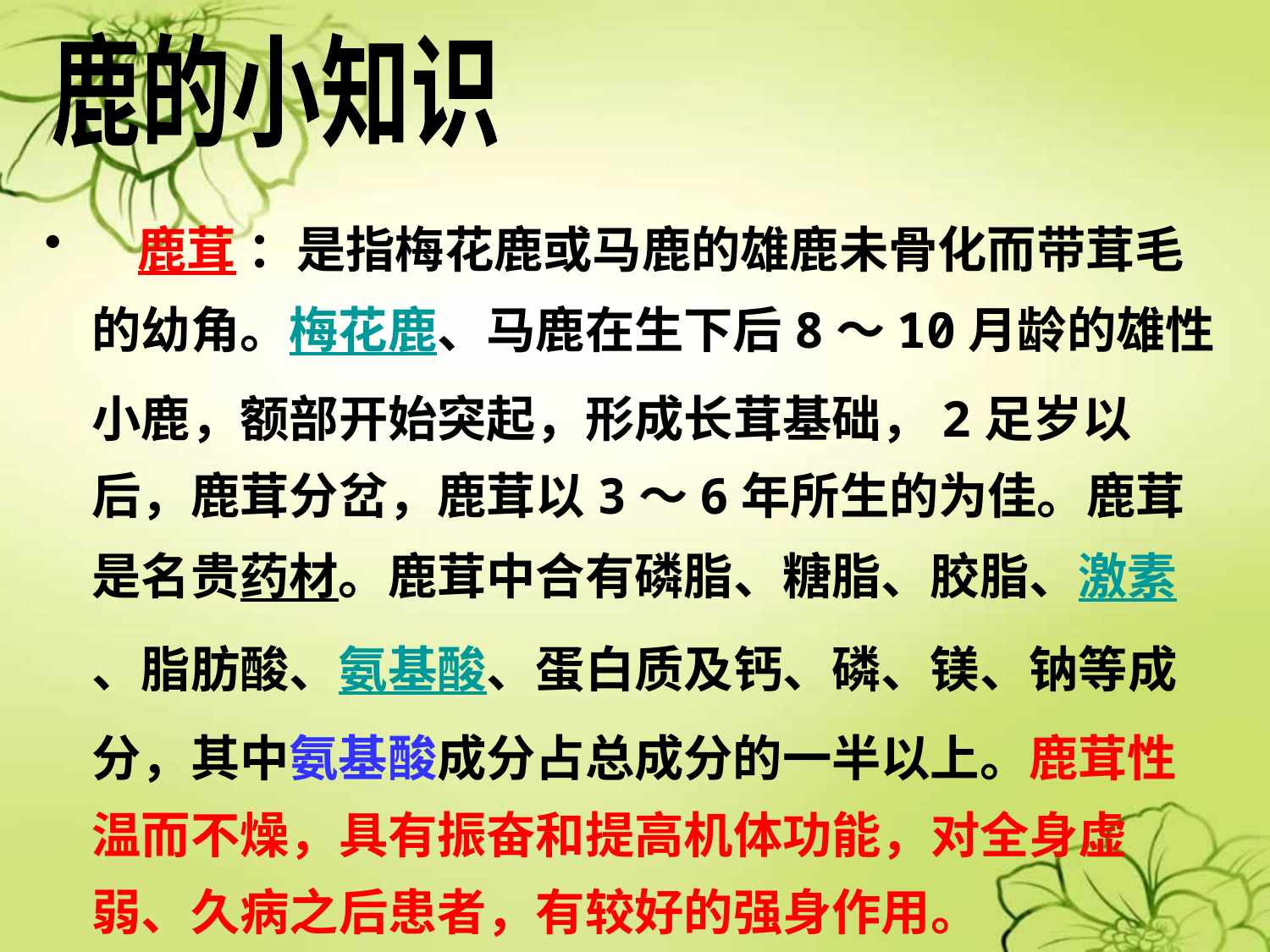

鹿的小知识
# 鹿茸 ：是指梅花鹿或马鹿的雄鹿未骨化而带茸毛的幼角。梅花鹿、马鹿在生下后8～10月龄的雄性小鹿，额部开始突起，形成长茸基础，2足岁以后，鹿茸分岔，鹿茸以3～6年所生的为佳。鹿茸是名贵药材。鹿茸中合有磷脂、糖脂、胶脂、激素、脂肪酸、氨基酸、蛋白质及钙、磷、镁、钠等成分，其中氨基酸成分占总成分的一半以上。鹿茸性温而不燥，具有振奋和提高机体功能，对全身虚弱、久病之后患者，有较好的强身作用。